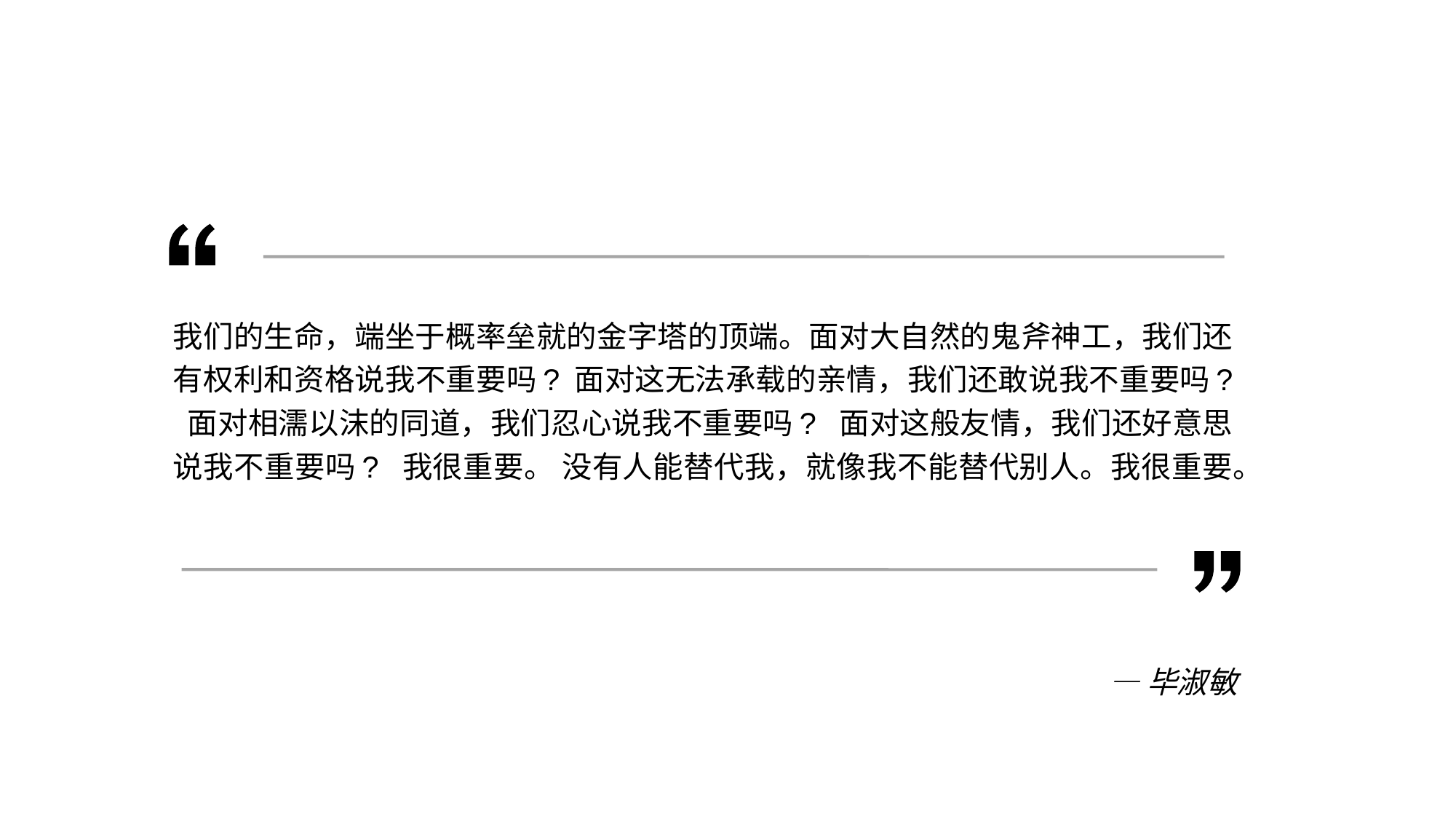

我们的生命，端坐于概率垒就的金字塔的顶端。面对大自然的鬼斧神工，我们还有权利和资格说我不重要吗? 面对这无法承载的亲情，我们还敢说我不重要吗?  面对相濡以沫的同道，我们忍心说我不重要吗?  面对这般友情，我们还好意思说我不重要吗?  我很重要。 没有人能替代我，就像我不能替代别人。我很重要。

—毕淑敏